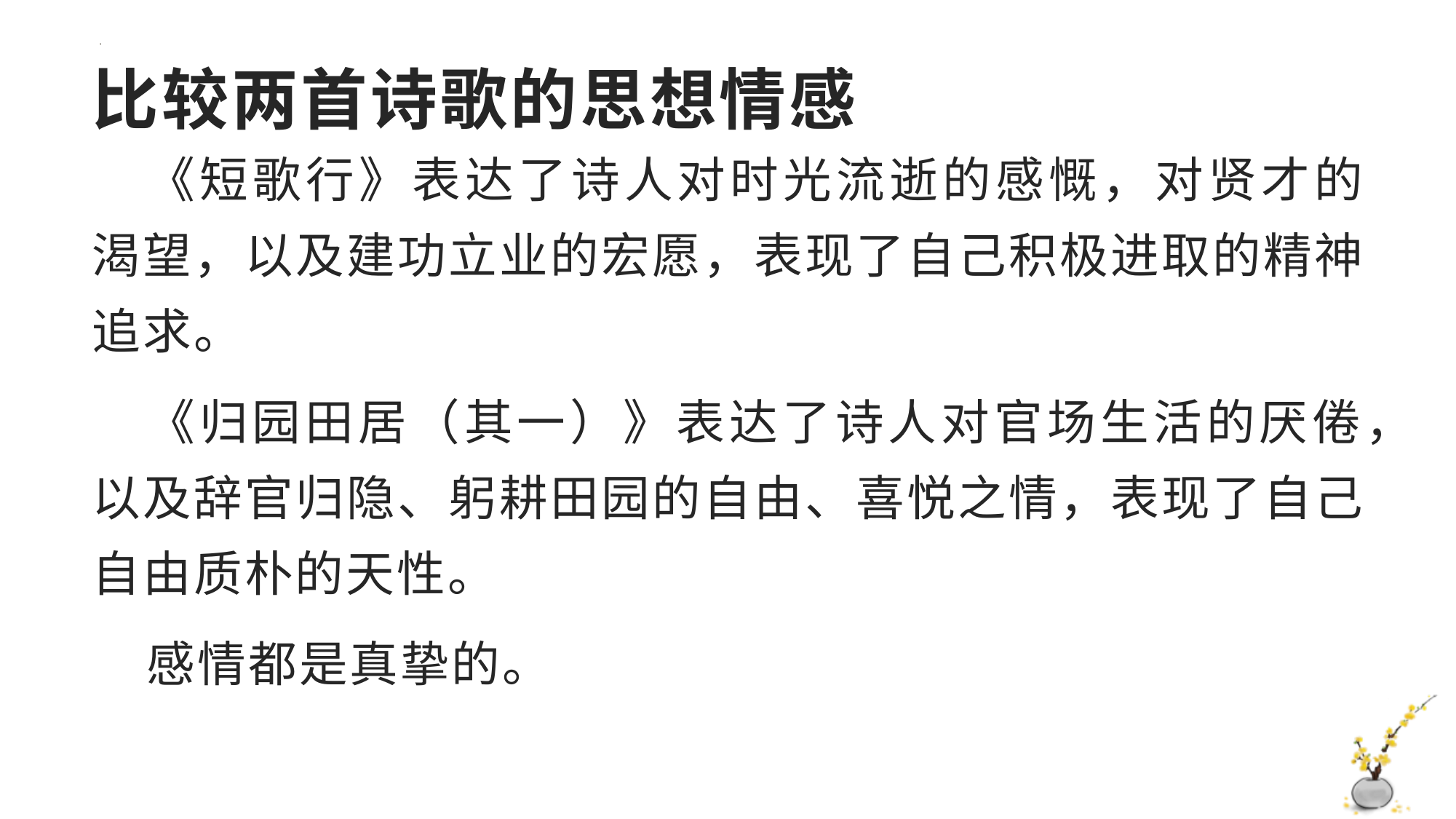

# 比较两首诗歌的思想情感
《短歌行》表达了诗人对时光流逝的感慨，对贤才的渴望，以及建功立业的宏愿，表现了自己积极进取的精神追求。
《归园田居（其一）》表达了诗人对官场生活的厌倦，以及辞官归隐、躬耕田园的自由、喜悦之情，表现了自己自由质朴的天性。
感情都是真挚的。